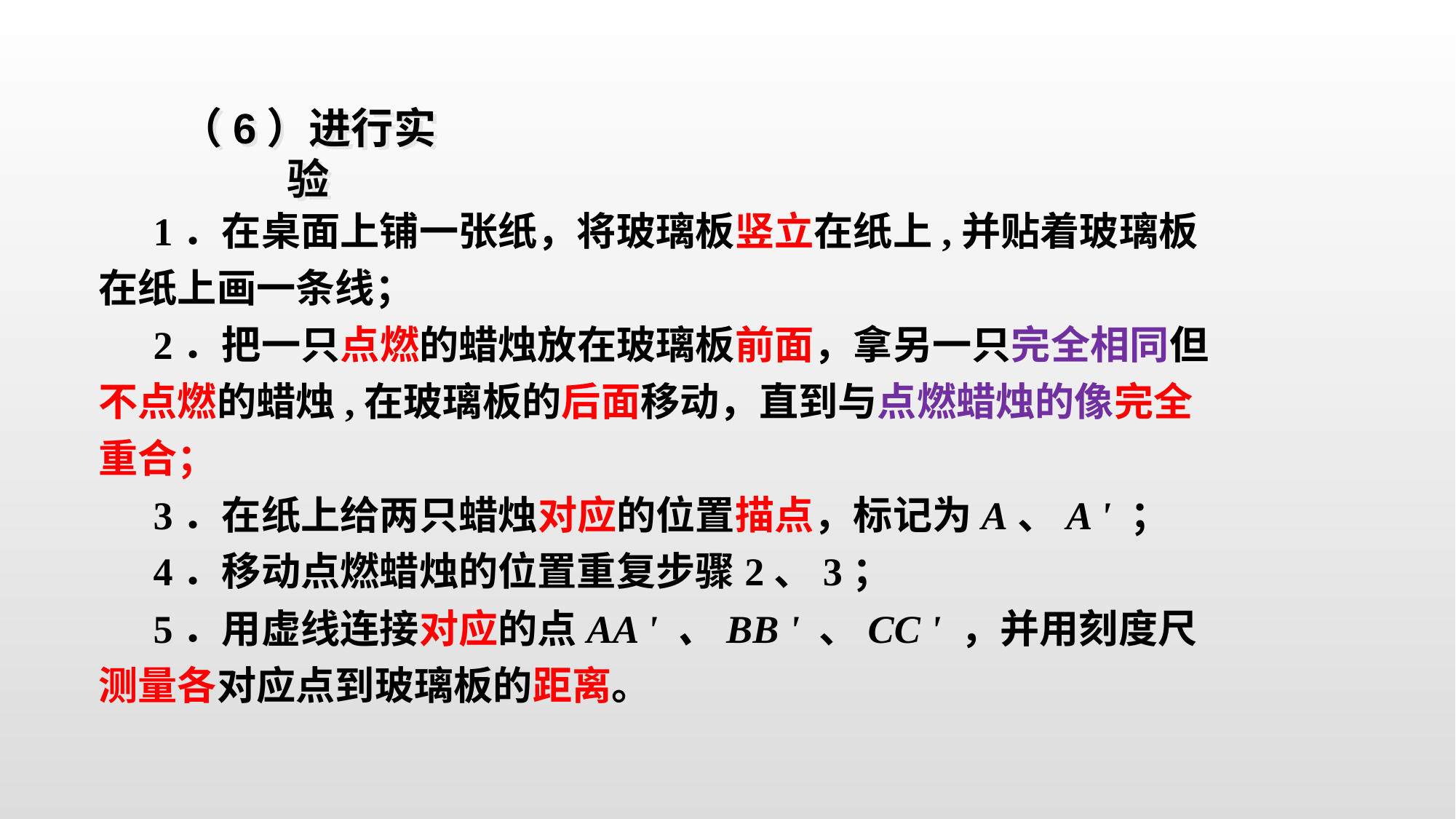

（6）进行实验
1．在桌面上铺一张纸，将玻璃板竖立在纸上,并贴着玻璃板在纸上画一条线；
2．把一只点燃的蜡烛放在玻璃板前面，拿另一只完全相同但不点燃的蜡烛,在玻璃板的后面移动，直到与点燃蜡烛的像完全重合；
3．在纸上给两只蜡烛对应的位置描点，标记为A、A ' ；
4．移动点燃蜡烛的位置重复步骤2、3；
5．用虚线连接对应的点AA ' 、BB ' 、CC ' ，并用刻度尺测量各对应点到玻璃板的距离。